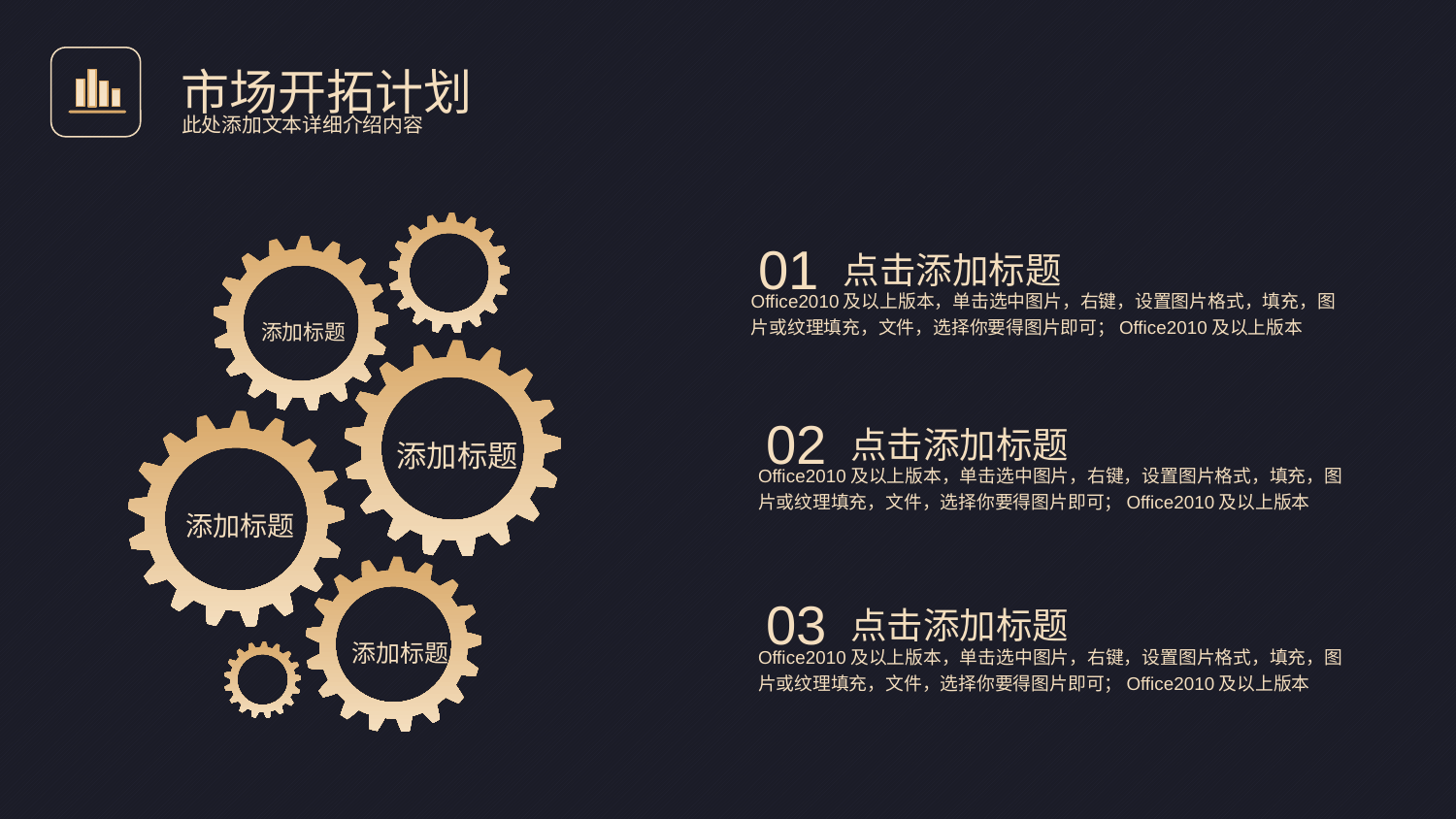

市场开拓计划

此处添加文本详细介绍内容

01
点击添加标题
Office2010及以上版本，单击选中图片，右键，设置图片格式，填充，图片或纹理填充，文件，选择你要得图片即可；Office2010及以上版本

添加标题

添加标题
02
点击添加标题
Office2010及以上版本，单击选中图片，右键，设置图片格式，填充，图片或纹理填充，文件，选择你要得图片即可；Office2010及以上版本

添加标题

添加标题
03
点击添加标题
Office2010及以上版本，单击选中图片，右键，设置图片格式，填充，图片或纹理填充，文件，选择你要得图片即可；Office2010及以上版本